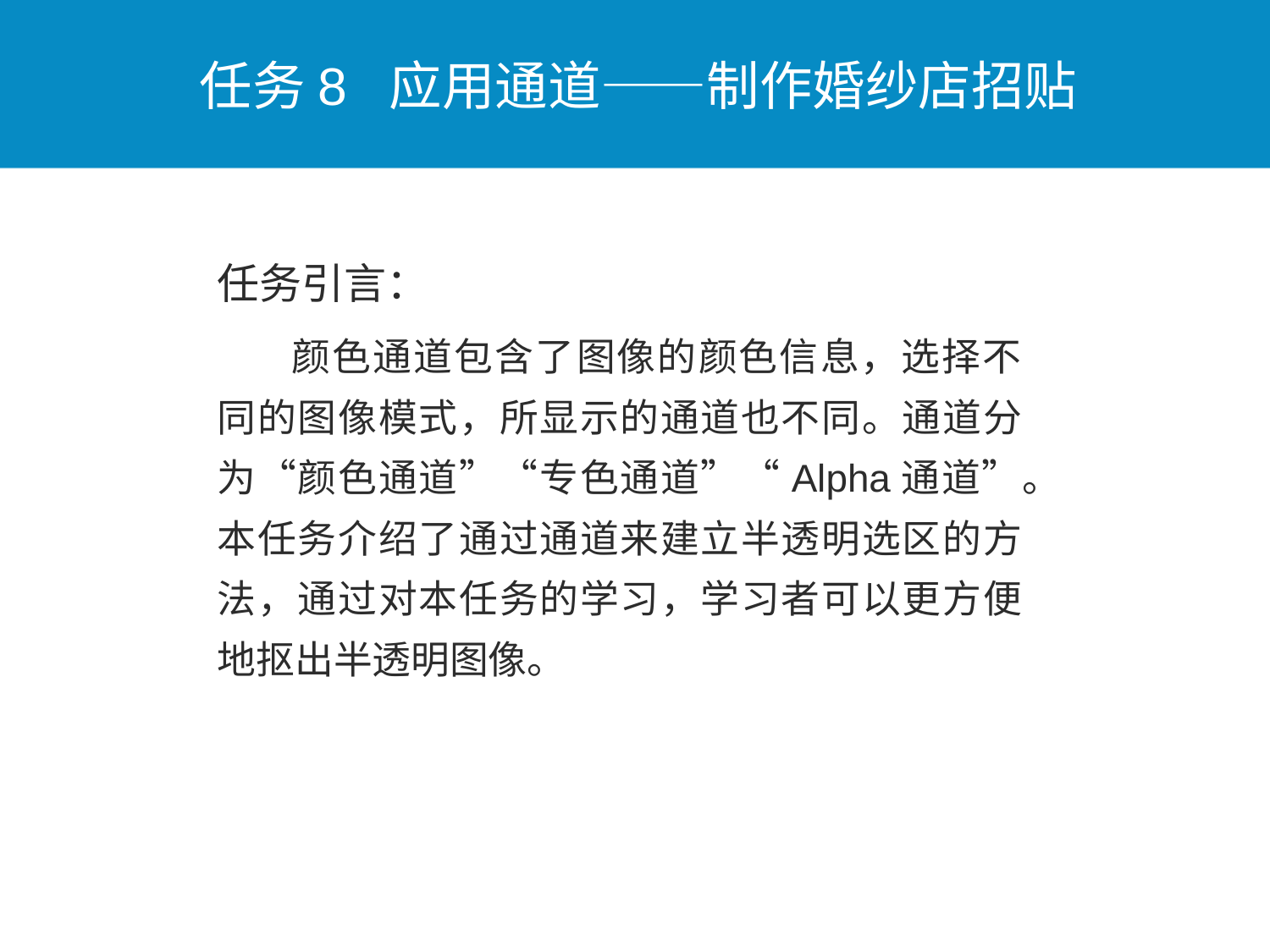

任务8  应用通道——制作婚纱店招贴
任务引言：
颜色通道包含了图像的颜色信息，选择不同的图像模式，所显示的通道也不同。通道分为“颜色通道”“专色通道”“Alpha通道”。本任务介绍了通过通道来建立半透明选区的方法，通过对本任务的学习，学习者可以更方便地抠出半透明图像。